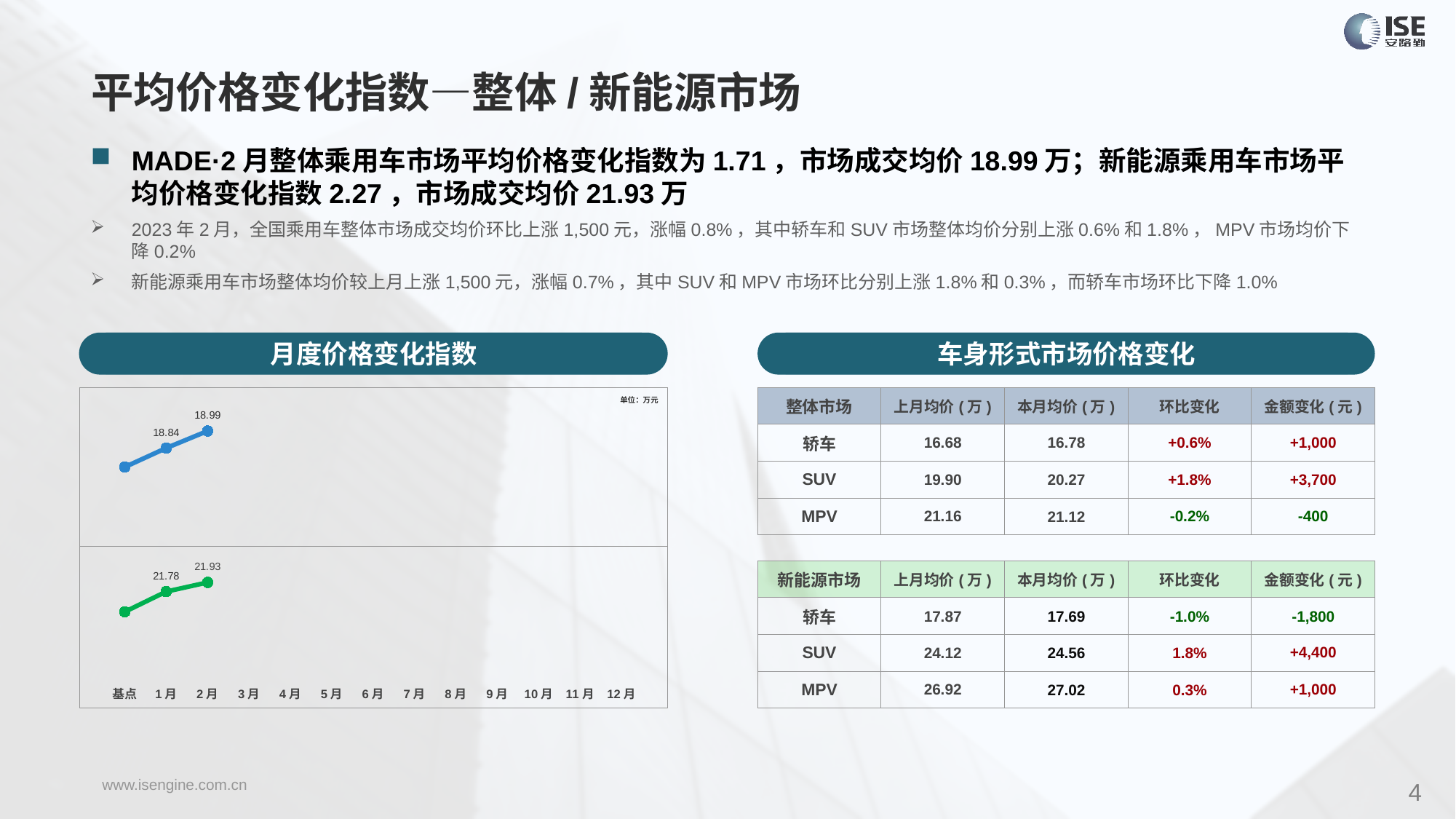

平均价格变化指数—整体/新能源市场
MADE·2月整体乘用车市场平均价格变化指数为1.71，市场成交均价18.99万；新能源乘用车市场平均价格变化指数2.27，市场成交均价21.93万
2023年2月，全国乘用车整体市场成交均价环比上涨1,500元，涨幅0.8%，其中轿车和SUV市场整体均价分别上涨0.6%和1.8%，MPV市场均价下降0.2%
新能源乘用车市场整体均价较上月上涨1,500元，涨幅0.7%，其中SUV和MPV市场环比分别上涨1.8%和0.3%，而轿车市场环比下降1.0%
月度价格变化指数

车身形式市场价格变化

### Chart

| Category | 整体 |
|---|---|
| 基点 | 0.0 |
| 1月 | 0.9 |
| 2月 | 1.7074521876508486 |
| 3月 | None |
| 4月 | None |
| 5月 | None |
| 6月 | None |
| 7月 | None |
| 8月 | None |
| 9月 | None |
| 10月 | None |
| 11月 | None |
| 12月 | None |
| 整体市场 | 上月均价(万) | 本月均价(万) | 环比变化 | 金额变化(元) |
| --- | --- | --- | --- | --- |
| 轿车 | 16.68 | 16.78 | +0.6% | +1,000 |
| SUV | 19.90 | 20.27 | +1.8% | +3,700 |
| MPV | 21.16 | 21.12 | -0.2% | -400 |

### Chart

| Category | 整体 |
|---|---|
| 基点 | 0.0 |
| 1月 | 1.56 |
| 2月 | 2.27 |
| 3月 | None |
| 4月 | None |
| 5月 | None |
| 6月 | None |
| 7月 | None |
| 8月 | None |
| 9月 | None |
| 10月 | None |
| 11月 | None |
| 12月 | None |
单位：万元
| 新能源市场 | 上月均价(万) | 本月均价(万) | 环比变化 | 金额变化(元) |
| --- | --- | --- | --- | --- |
| 轿车 | 17.87 | 17.69 | -1.0% | -1,800 |
| SUV | 24.12 | 24.56 | 1.8% | +4,400 |
| MPV | 26.92 | 27.02 | 0.3% | +1,000 |
4